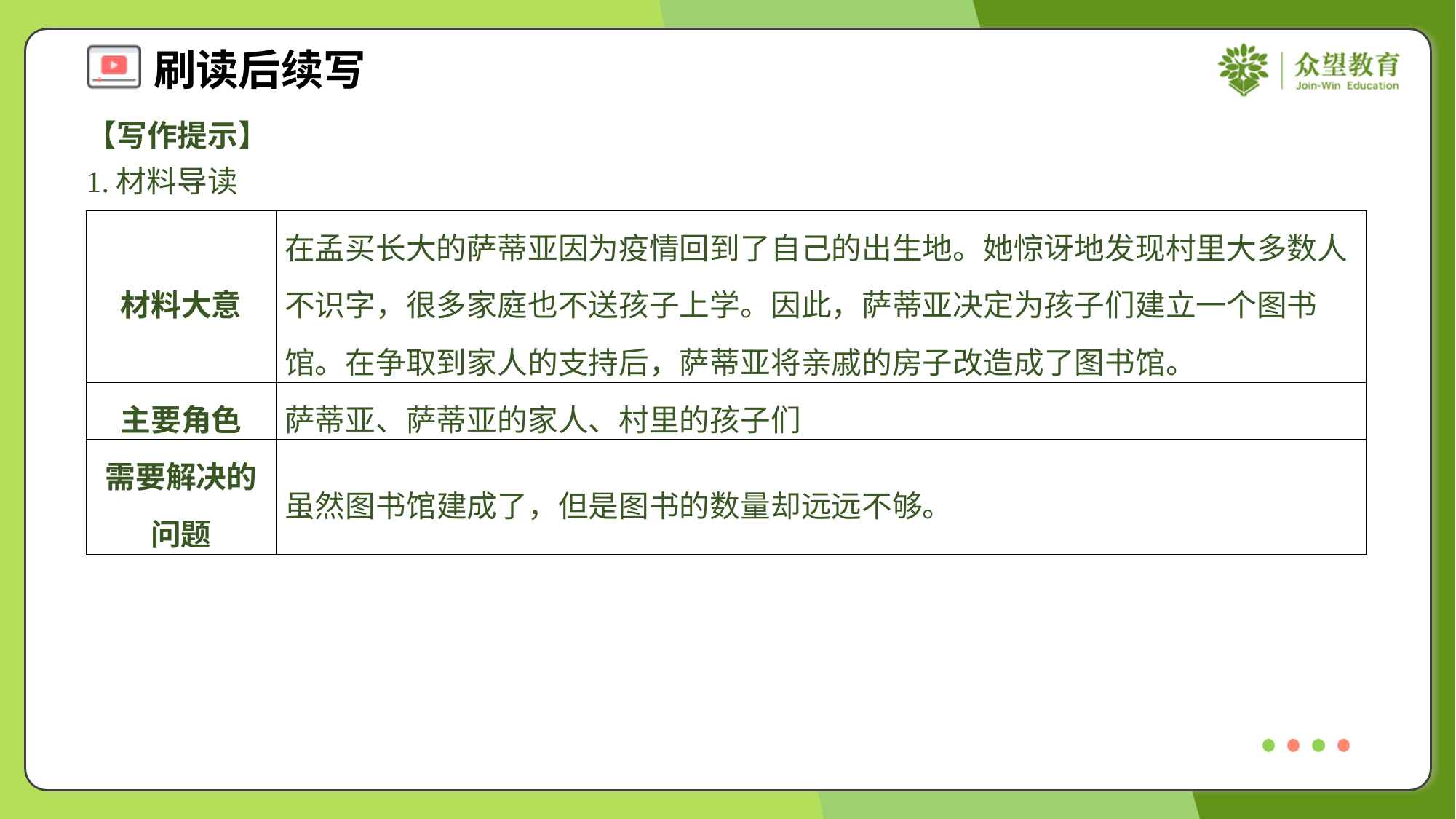

【写作提示】
1.材料导读
| 材料大意 | 在孟买长大的萨蒂亚因为疫情回到了自己的出生地。她惊讶地发现村里大多数人不识字，很多家庭也不送孩子上学。因此，萨蒂亚决定为孩子们建立一个图书馆。在争取到家人的支持后，萨蒂亚将亲戚的房子改造成了图书馆。 |
| --- | --- |
| 主要角色 | 萨蒂亚、萨蒂亚的家人、村里的孩子们 |
| 需要解决的问题 | 虽然图书馆建成了，但是图书的数量却远远不够。 |